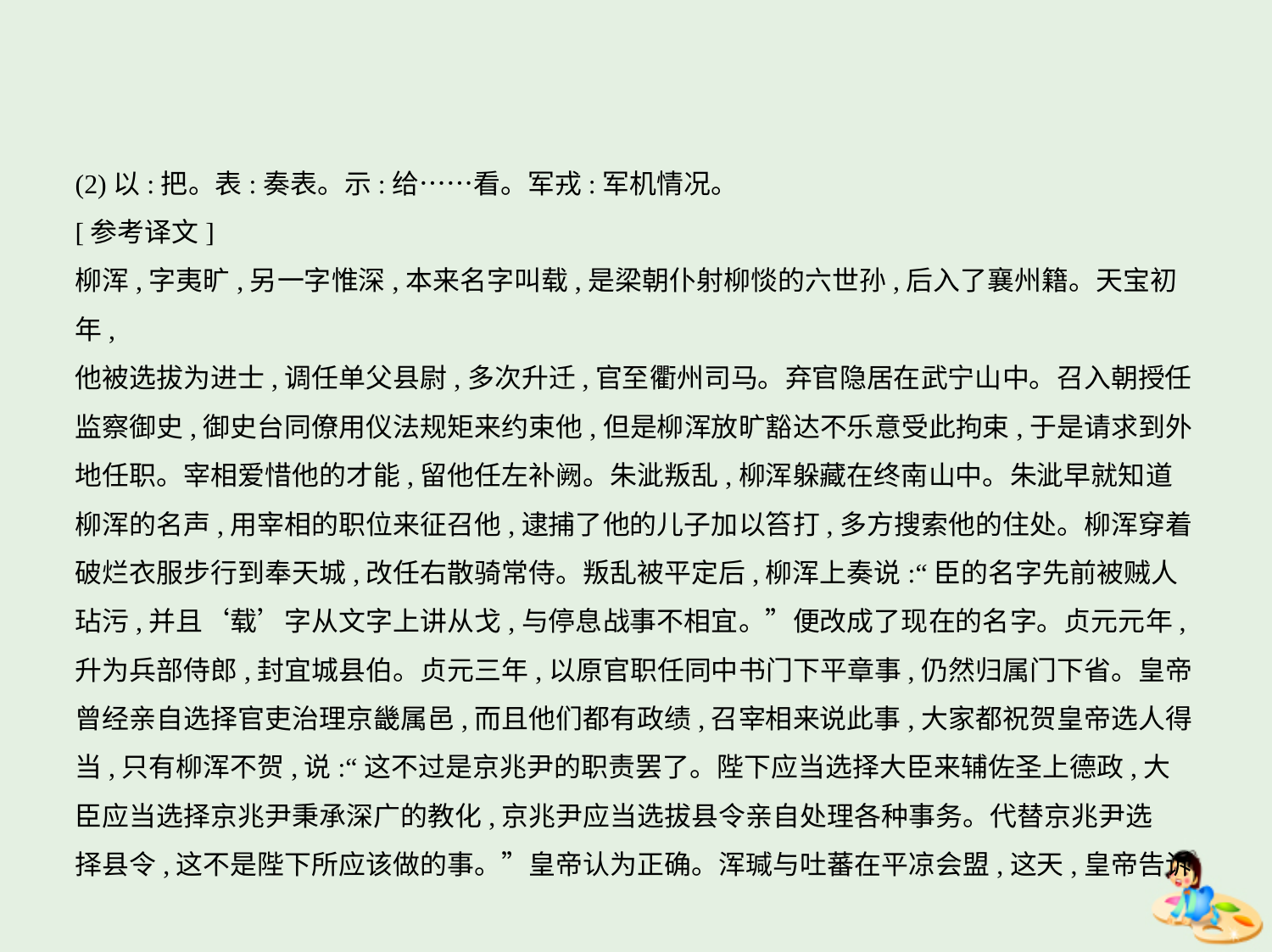

(2)以:把。表:奏表。示:给……看。军戎:军机情况。
[参考译文]
柳浑,字夷旷,另一字惟深,本来名字叫载,是梁朝仆射柳惔的六世孙,后入了襄州籍。天宝初年,
他被选拔为进士,调任单父县尉,多次升迁,官至衢州司马。弃官隐居在武宁山中。召入朝授任
监察御史,御史台同僚用仪法规矩来约束他,但是柳浑放旷豁达不乐意受此拘束,于是请求到外
地任职。宰相爱惜他的才能,留他任左补阙。朱泚叛乱,柳浑躲藏在终南山中。朱泚早就知道
柳浑的名声,用宰相的职位来征召他,逮捕了他的儿子加以笞打,多方搜索他的住处。柳浑穿着
破烂衣服步行到奉天城,改任右散骑常侍。叛乱被平定后,柳浑上奏说:“臣的名字先前被贼人
玷污,并且‘载’字从文字上讲从戈,与停息战事不相宜。”便改成了现在的名字。贞元元年,
升为兵部侍郎,封宜城县伯。贞元三年,以原官职任同中书门下平章事,仍然归属门下省。皇帝
曾经亲自选择官吏治理京畿属邑,而且他们都有政绩,召宰相来说此事,大家都祝贺皇帝选人得
当,只有柳浑不贺,说:“这不过是京兆尹的职责罢了。陛下应当选择大臣来辅佐圣上德政,大
臣应当选择京兆尹秉承深广的教化,京兆尹应当选拔县令亲自处理各种事务。代替京兆尹选
择县令,这不是陛下所应该做的事。”皇帝认为正确。浑瑊与吐蕃在平凉会盟,这天,皇帝告诉